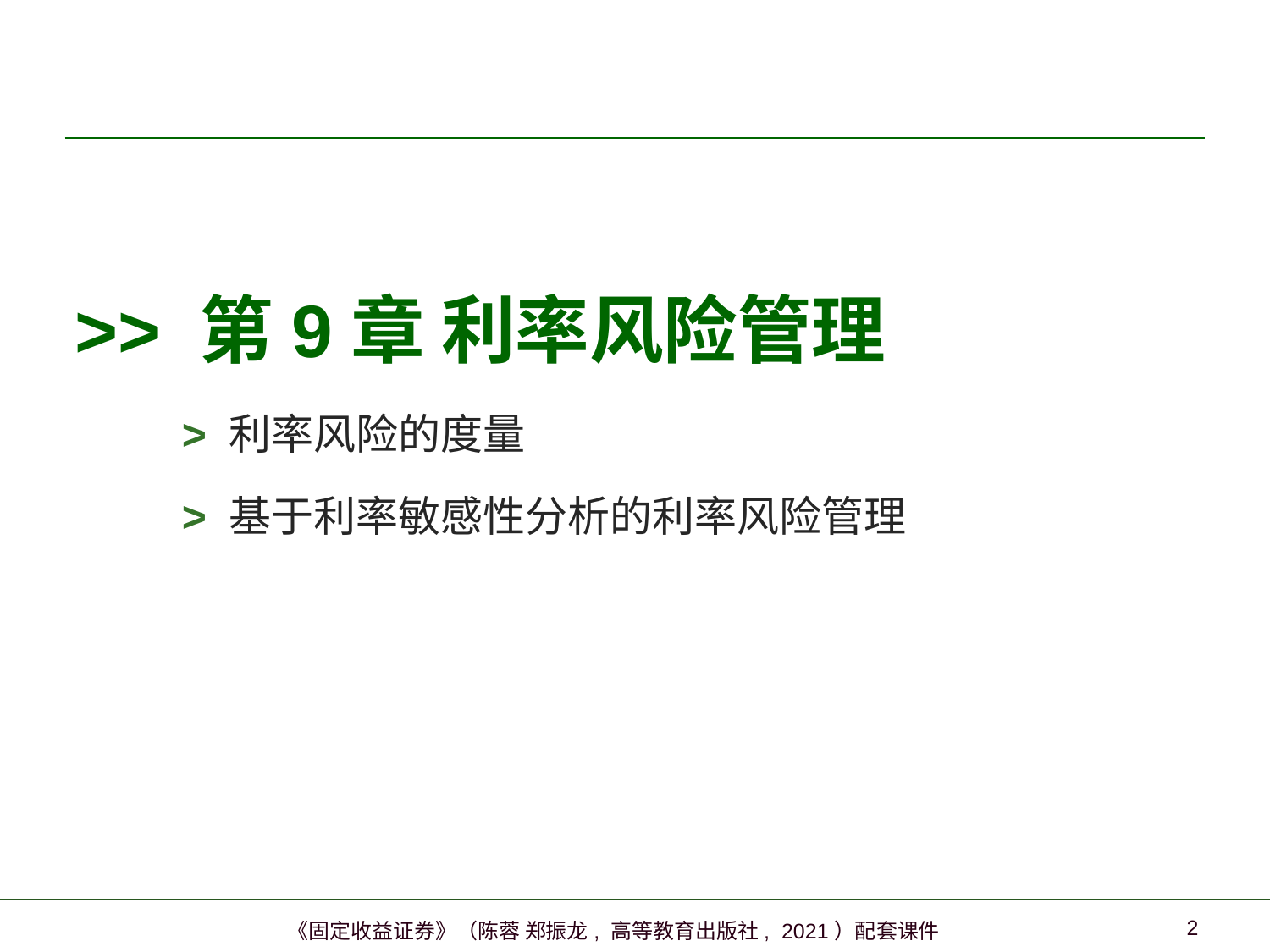

>> 第9章 利率风险管理
> 利率风险的度量
> 基于利率敏感性分析的利率风险管理
2